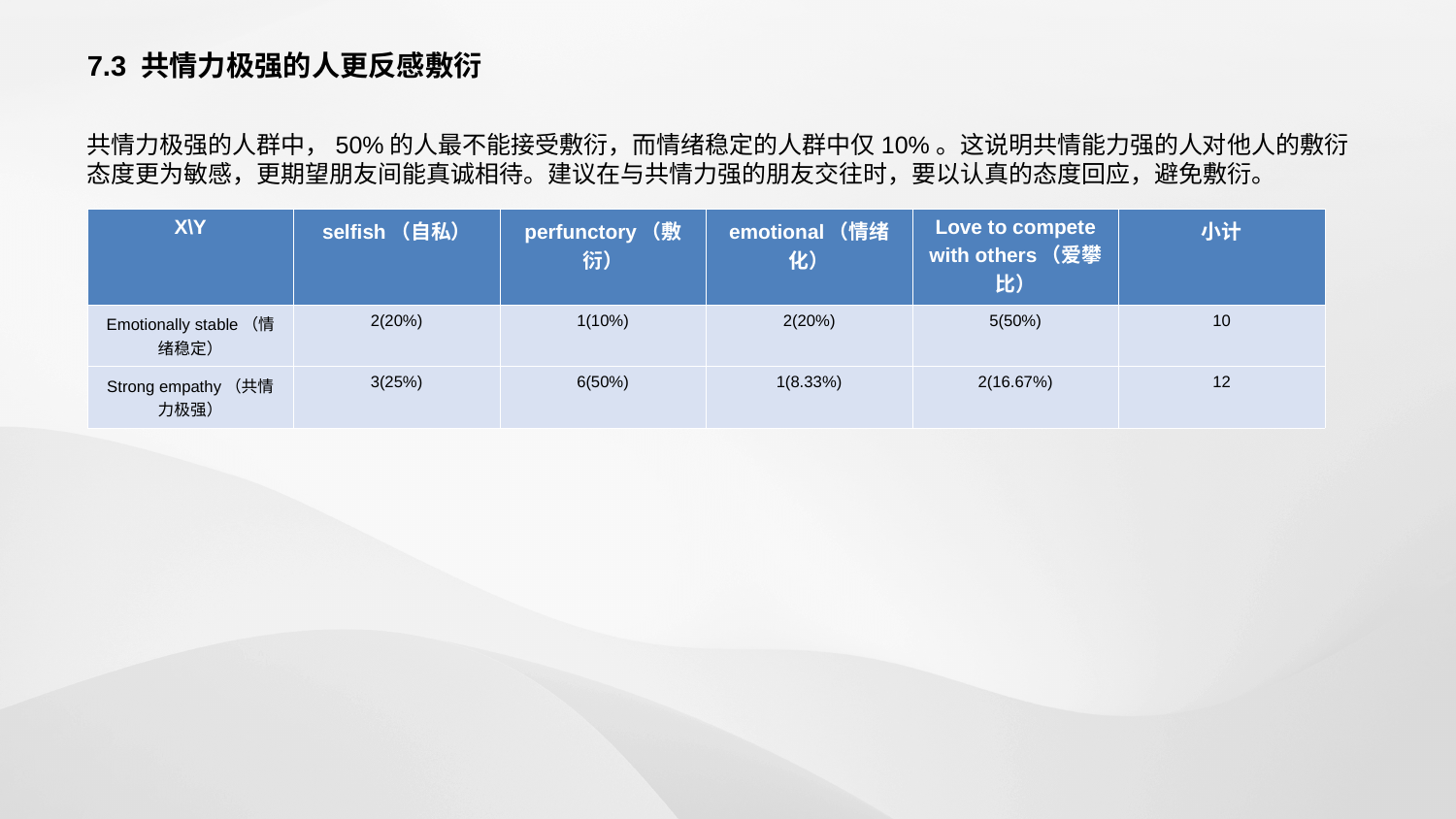

7.3 共情力极强的人更反感敷衍
共情力极强的人群中，50%的人最不能接受敷衍，而情绪稳定的人群中仅10%。这说明共情能力强的人对他人的敷衍态度更为敏感，更期望朋友间能真诚相待。建议在与共情力强的朋友交往时，要以认真的态度回应，避免敷衍。
| X\Y | selfish（自私） | perfunctory（敷衍） | emotional（情绪化） | Love to compete with others（爱攀比） | 小计 |
| --- | --- | --- | --- | --- | --- |
| Emotionally stable（情绪稳定） | 2(20%) | 1(10%) | 2(20%) | 5(50%) | 10 |
| Strong empathy（共情力极强） | 3(25%) | 6(50%) | 1(8.33%) | 2(16.67%) | 12 |